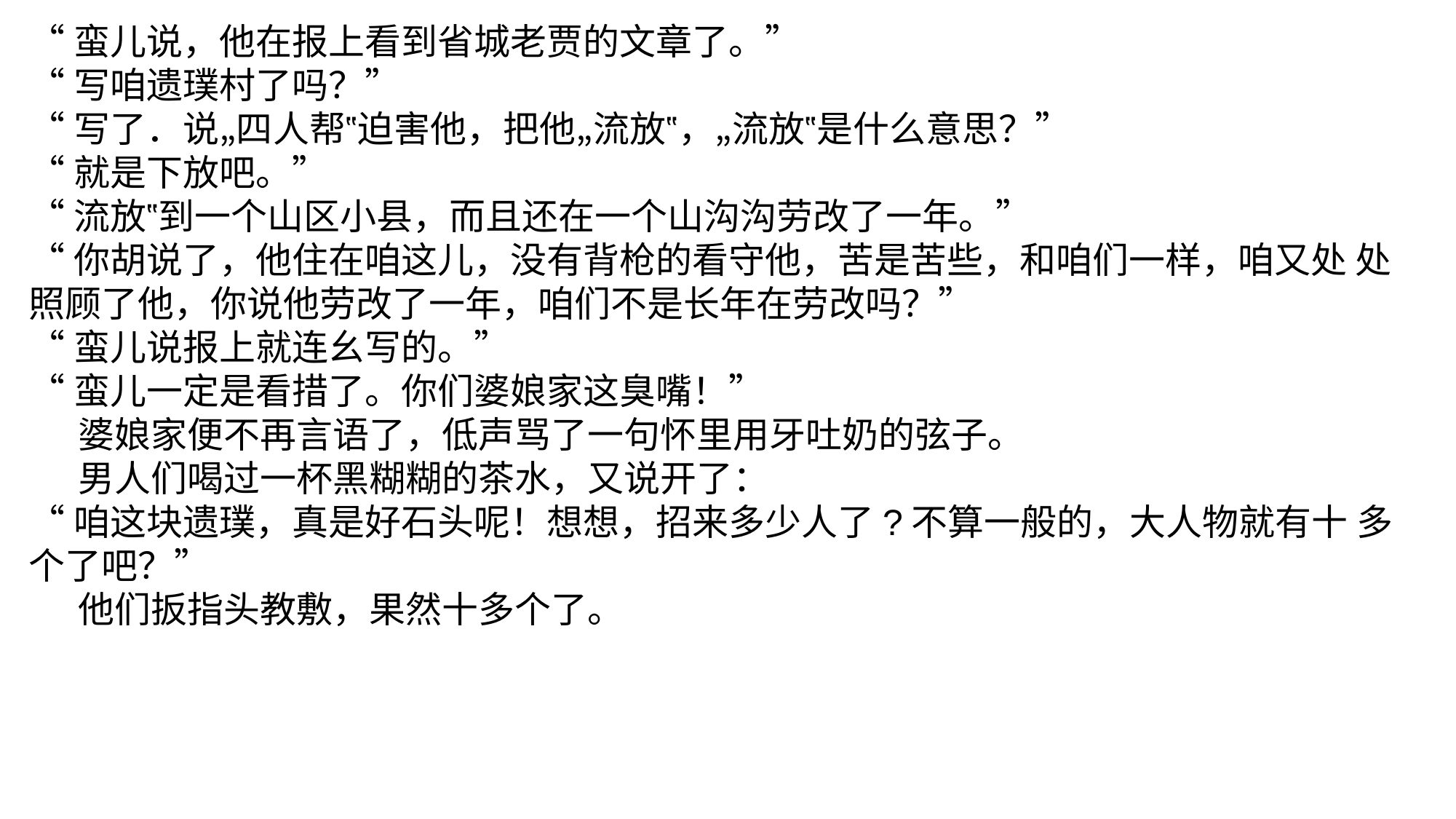

“蛮儿说，他在报上看到省城老贾的文章了。”
“写咱遗璞村了吗？”
“写了．说„四人帮‟迫害他，把他„流放‟，„流放‟是什么意思？”
“就是下放吧。”
“流放‟到一个山区小县，而且还在一个山沟沟劳改了一年。”
“你胡说了，他住在咱这儿，没有背枪的看守他，苦是苦些，和咱们一样，咱又处 处照顾了他，你说他劳改了一年，咱们不是长年在劳改吗？”
“蛮儿说报上就连幺写的。”
“蛮儿一定是看措了。你们婆娘家这臭嘴！”
     婆娘家便不再言语了，低声骂了一句怀里用牙吐奶的弦子。
     男人们喝过一杯黑糊糊的茶水，又说开了：
“咱这块遗璞，真是好石头呢！想想，招来多少人了?不算一般的，大人物就有十 多个了吧？”
     他们扳指头教敷，果然十多个了。